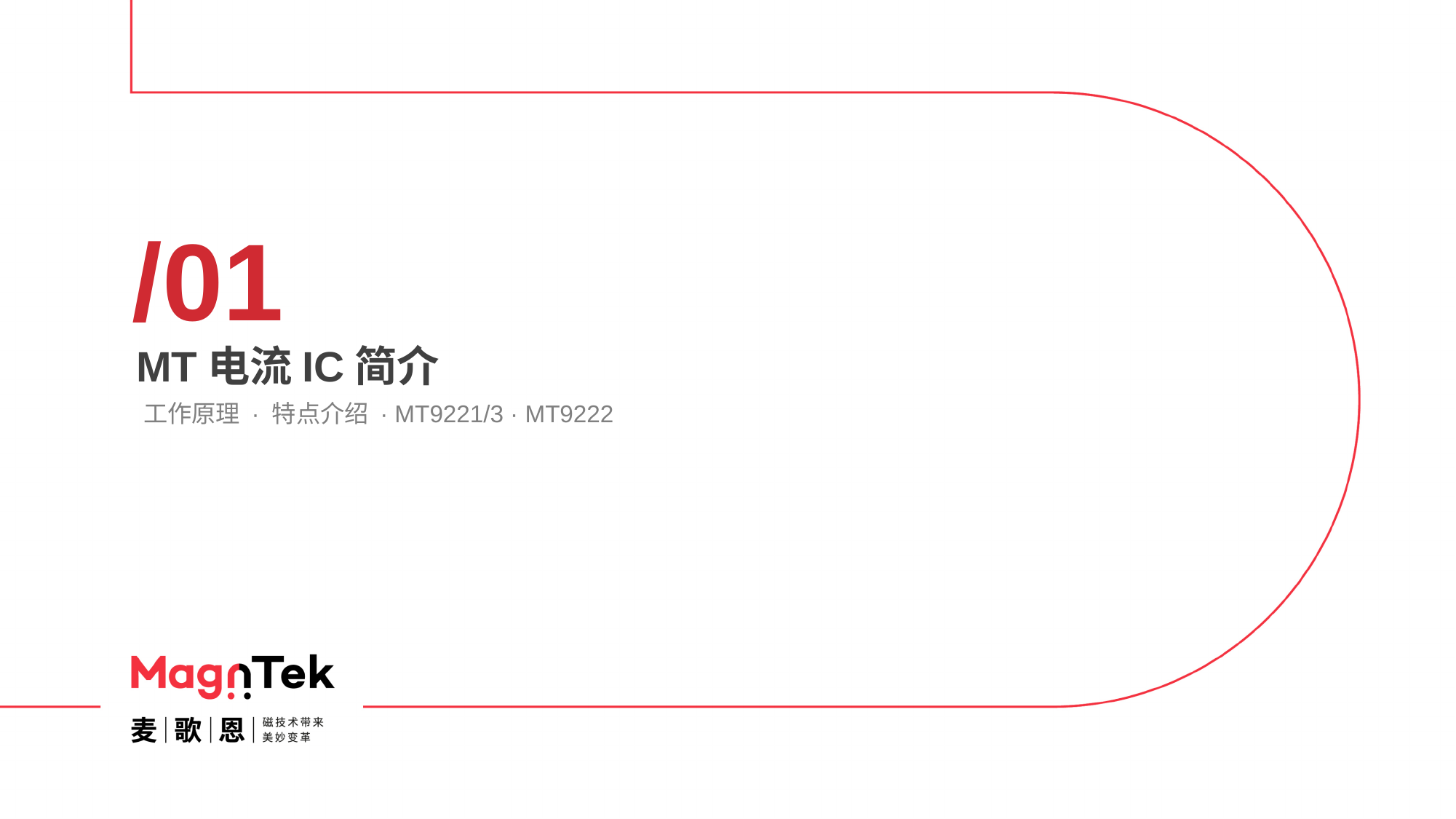

/01
MT电流IC简介
工作原理 · 特点介绍 · MT9221/3 · MT9222